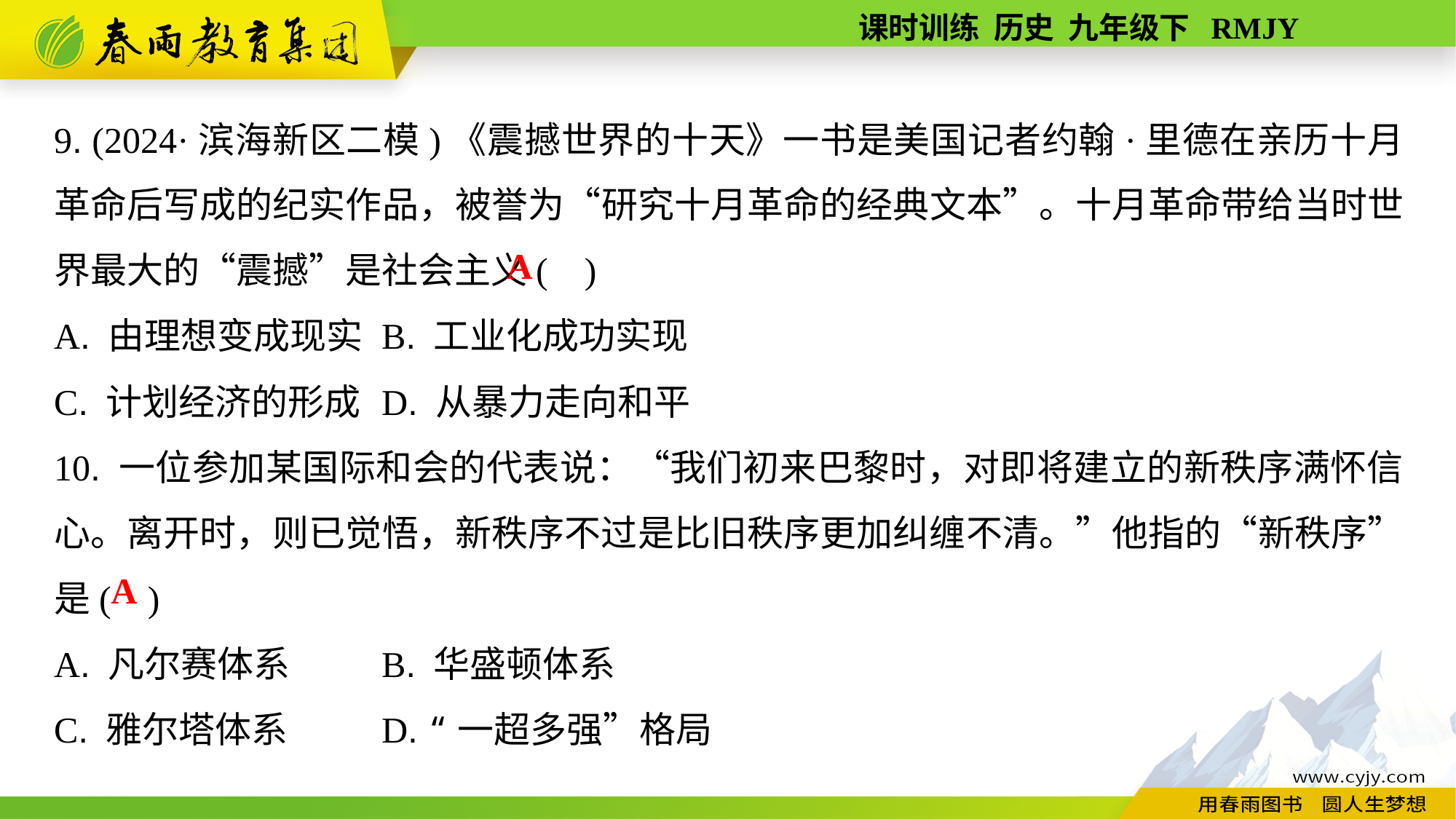

9. (2024·滨海新区二模)《震撼世界的十天》一书是美国记者约翰·里德在亲历十月革命后写成的纪实作品，被誉为“研究十月革命的经典文本”。十月革命带给当时世界最大的“震撼”是社会主义(    )
A. 由理想变成现实	B. 工业化成功实现
C. 计划经济的形成	D. 从暴力走向和平
10. 一位参加某国际和会的代表说：“我们初来巴黎时，对即将建立的新秩序满怀信心。离开时，则已觉悟，新秩序不过是比旧秩序更加纠缠不清。”他指的“新秩序”是(    )
A. 凡尔赛体系	B. 华盛顿体系
C. 雅尔塔体系	D. “一超多强”格局
A
A